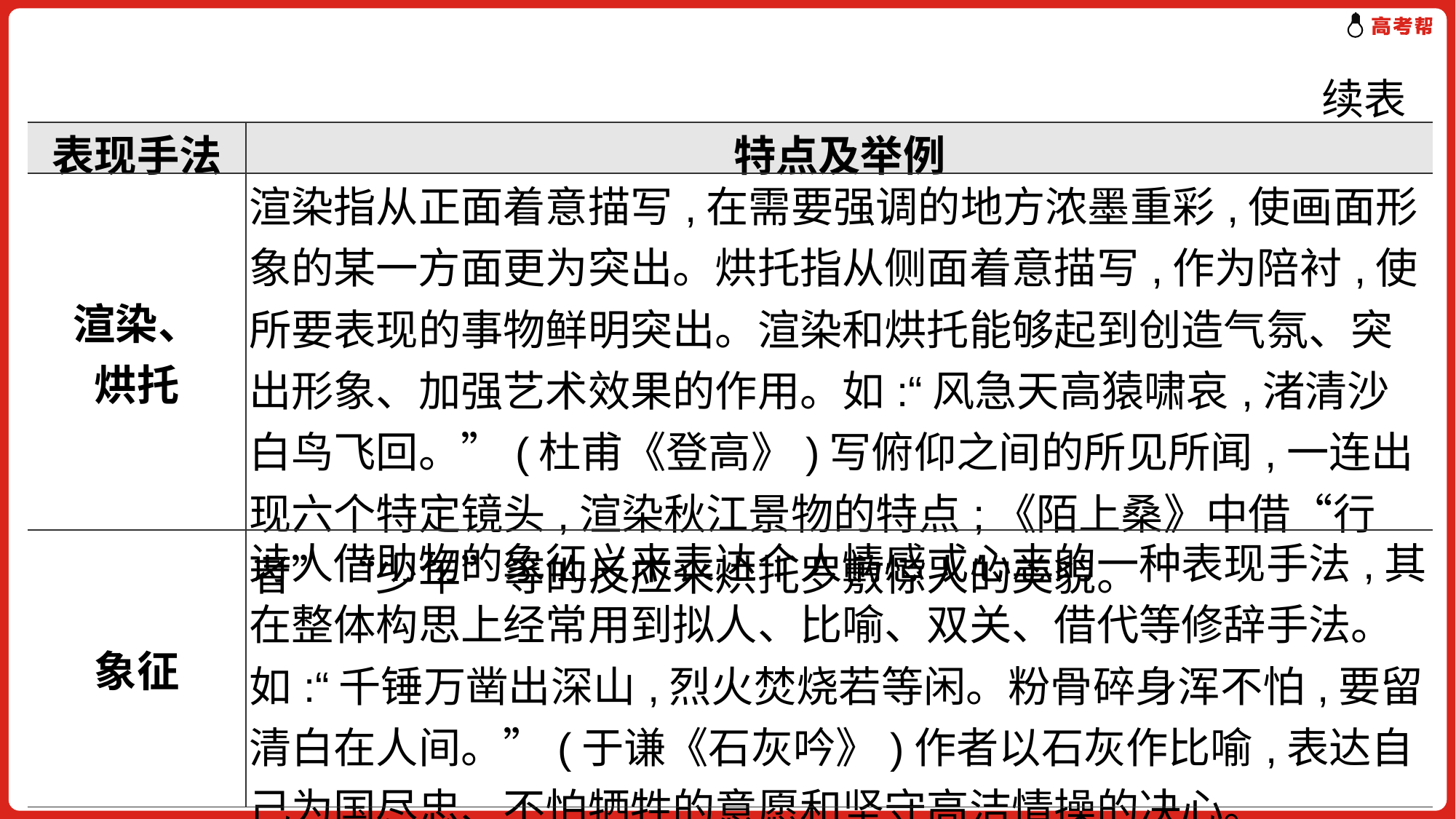

续表
| 表现手法 | 特点及举例 |
| --- | --- |
| 渲染、 烘托 | 渲染指从正面着意描写,在需要强调的地方浓墨重彩,使画面形象的某一方面更为突出。烘托指从侧面着意描写,作为陪衬,使所要表现的事物鲜明突出。渲染和烘托能够起到创造气氛、突出形象、加强艺术效果的作用。如:“风急天高猿啸哀,渚清沙白鸟飞回。”(杜甫《登高》)写俯仰之间的所见所闻,一连出现六个特定镜头,渲染秋江景物的特点;《陌上桑》中借“行者”“少年”等的反应来烘托罗敷惊人的美貌。 |
| 象征 | 诗人借助物的象征义来表达个人情感或心志的一种表现手法,其在整体构思上经常用到拟人、比喻、双关、借代等修辞手法。如:“千锤万凿出深山,烈火焚烧若等闲。粉骨碎身浑不怕,要留清白在人间。”(于谦《石灰吟》)作者以石灰作比喻,表达自己为国尽忠、不怕牺牲的意愿和坚守高洁情操的决心。 |